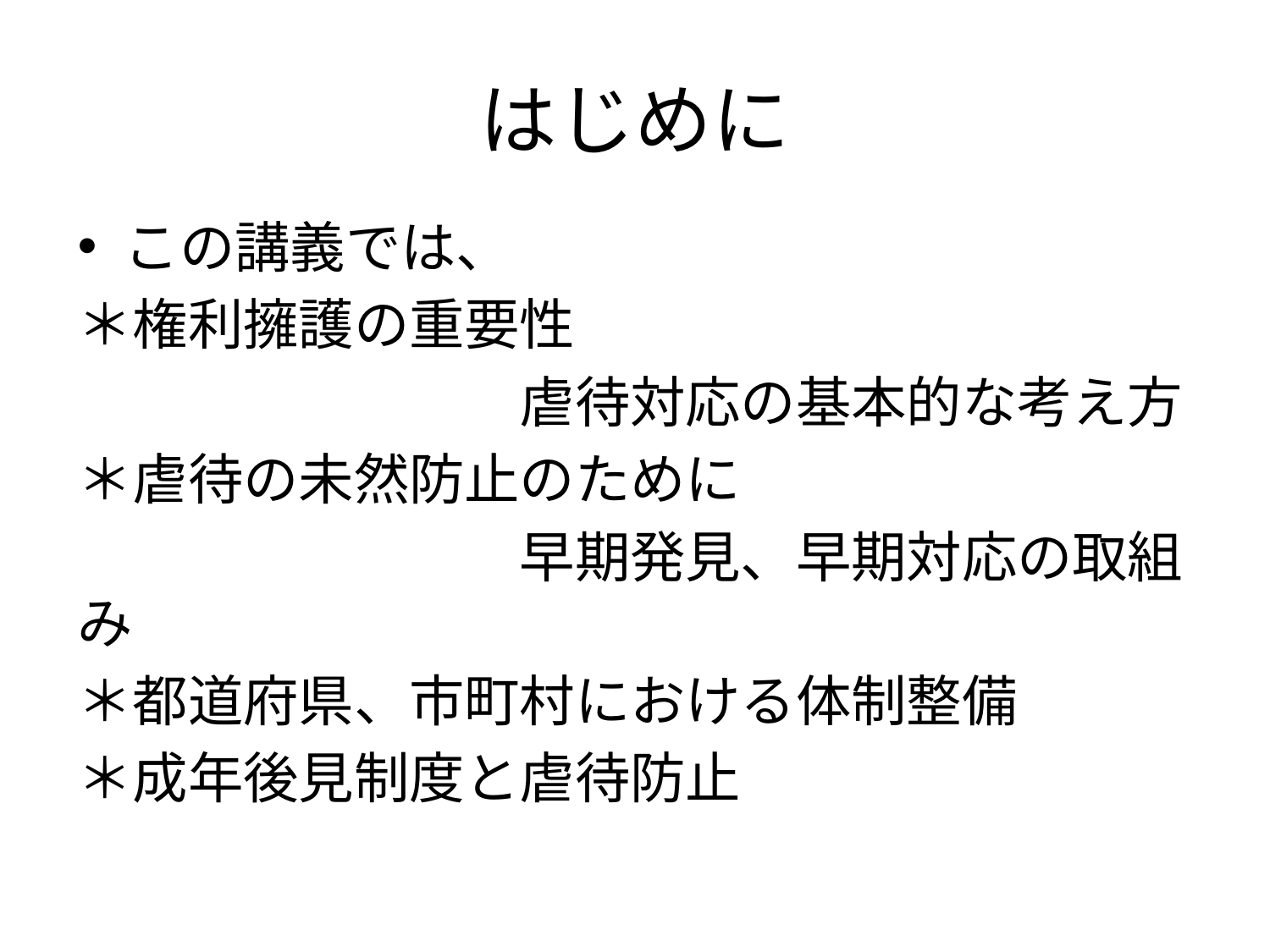

# はじめに
この講義では、
＊権利擁護の重要性
　　　　　　　　虐待対応の基本的な考え方
＊虐待の未然防止のために
　　　　　　　　早期発見、早期対応の取組み
＊都道府県、市町村における体制整備
＊成年後見制度と虐待防止